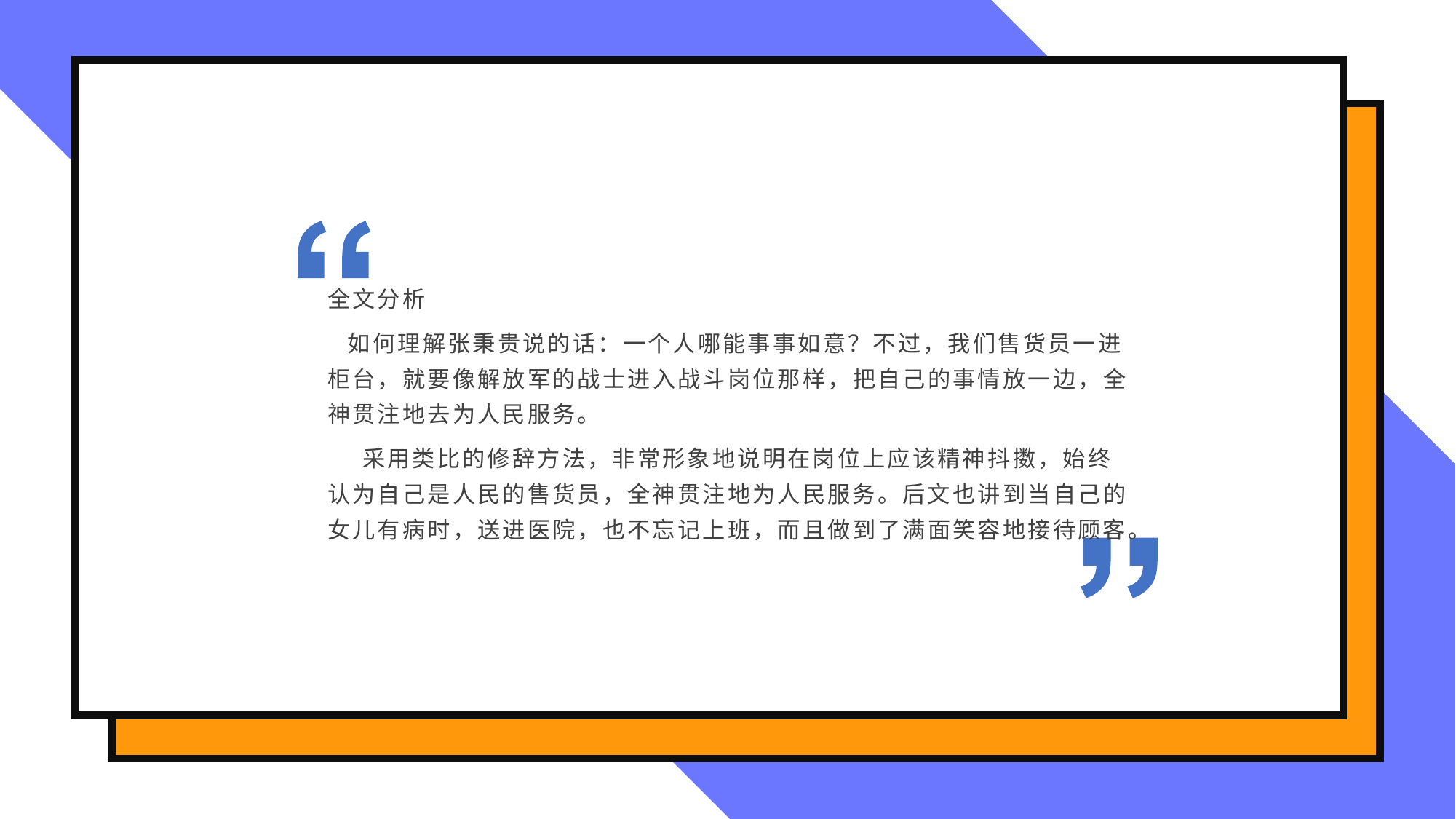

全文分析
  如何理解张秉贵说的话：一个人哪能事事如意？不过，我们售货员一进柜台，就要像解放军的战士进入战斗岗位那样，把自己的事情放一边，全神贯注地去为人民服务。
    采用类比的修辞方法，非常形象地说明在岗位上应该精神抖擞，始终认为自己是人民的售货员，全神贯注地为人民服务。后文也讲到当自己的女儿有病时，送进医院，也不忘记上班，而且做到了满面笑容地接待顾客。